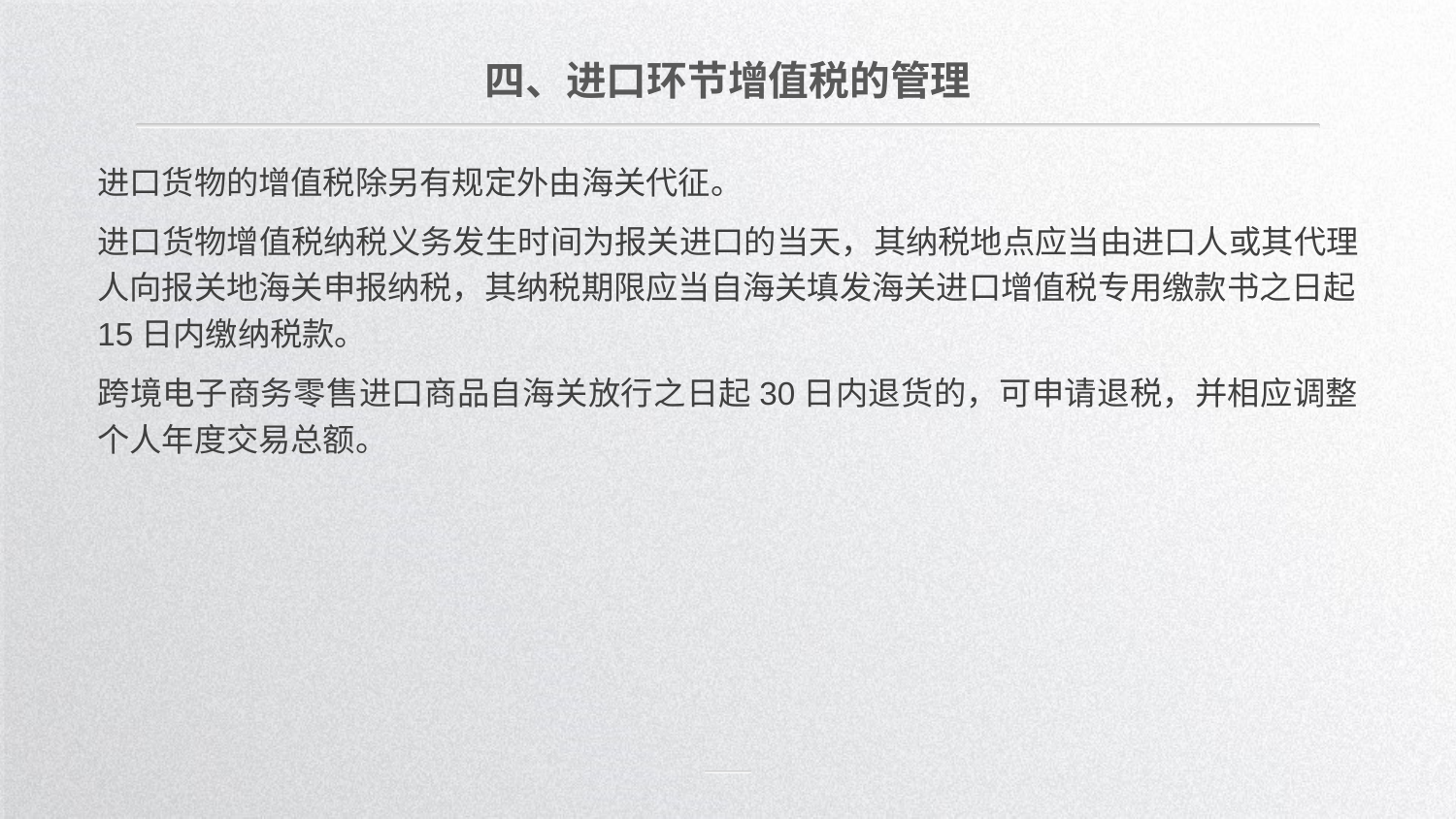

四、进口环节增值税的管理
进口货物的增值税除另有规定外由海关代征。
进口货物增值税纳税义务发生时间为报关进口的当天，其纳税地点应当由进口人或其代理人向报关地海关申报纳税，其纳税期限应当自海关填发海关进口增值税专用缴款书之日起15日内缴纳税款。
跨境电子商务零售进口商品自海关放行之日起30日内退货的，可申请退税，并相应调整个人年度交易总额。